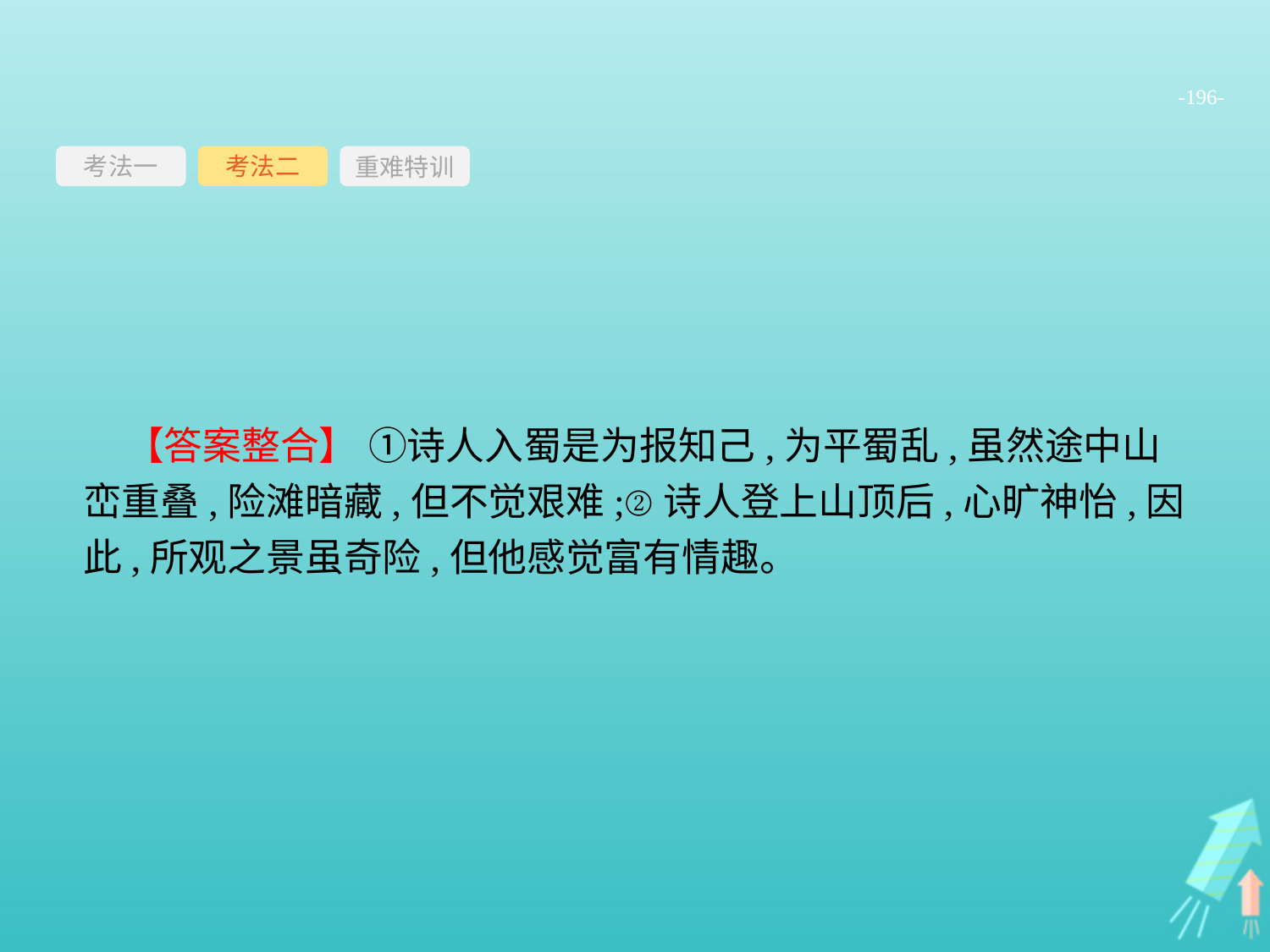

-196-
考法一
重难特训
考法二
【答案整合】 ①诗人入蜀是为报知己,为平蜀乱,虽然途中山峦重叠,险滩暗藏,但不觉艰难;②诗人登上山顶后,心旷神怡,因此,所观之景虽奇险,但他感觉富有情趣。